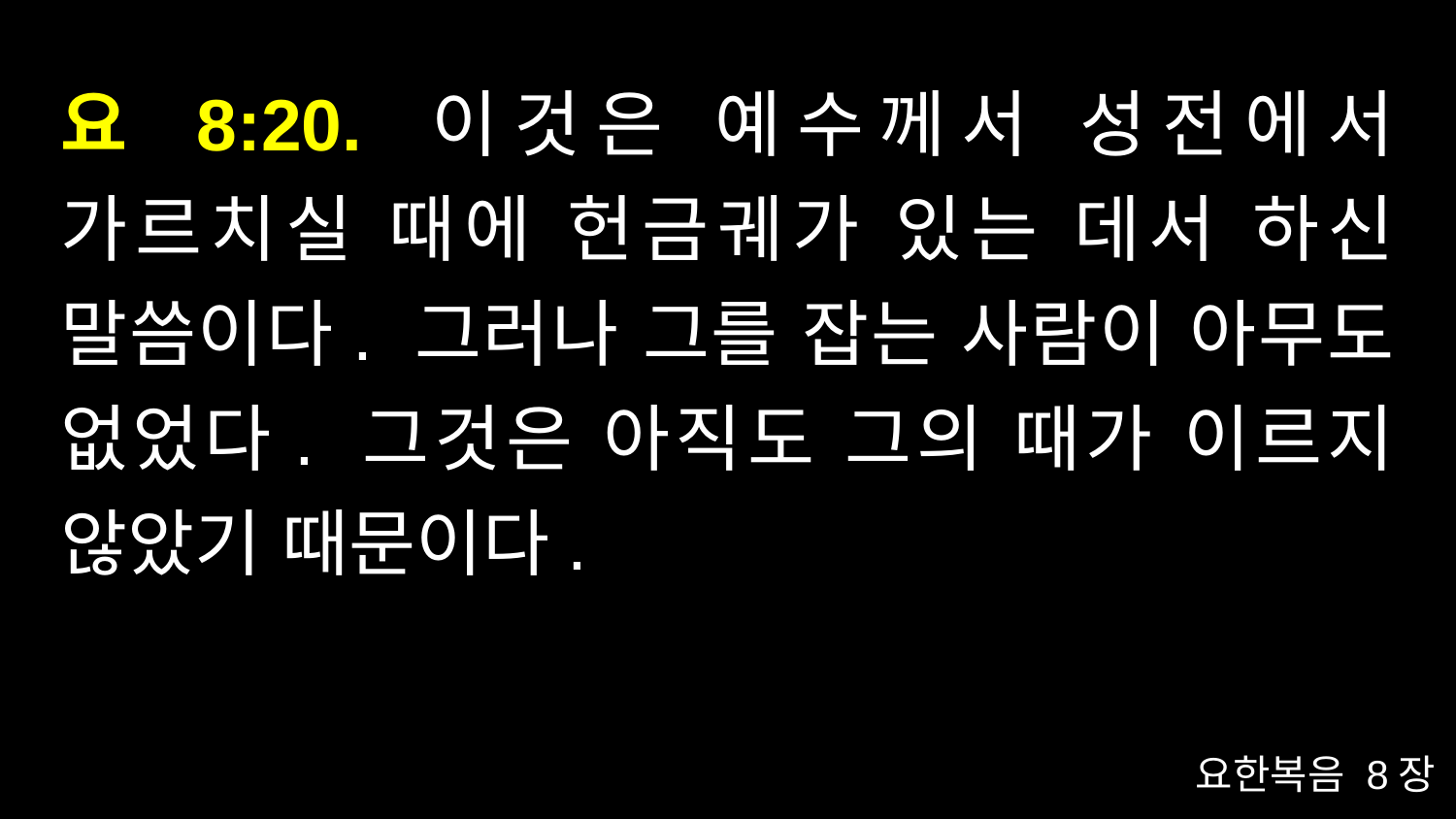

# 요 8:20. 이것은 예수께서 성전에서 가르치실 때에 헌금궤가 있는 데서 하신 말씀이다. 그러나 그를 잡는 사람이 아무도 없었다. 그것은 아직도 그의 때가 이르지 않았기 때문이다.
요한복음 8장